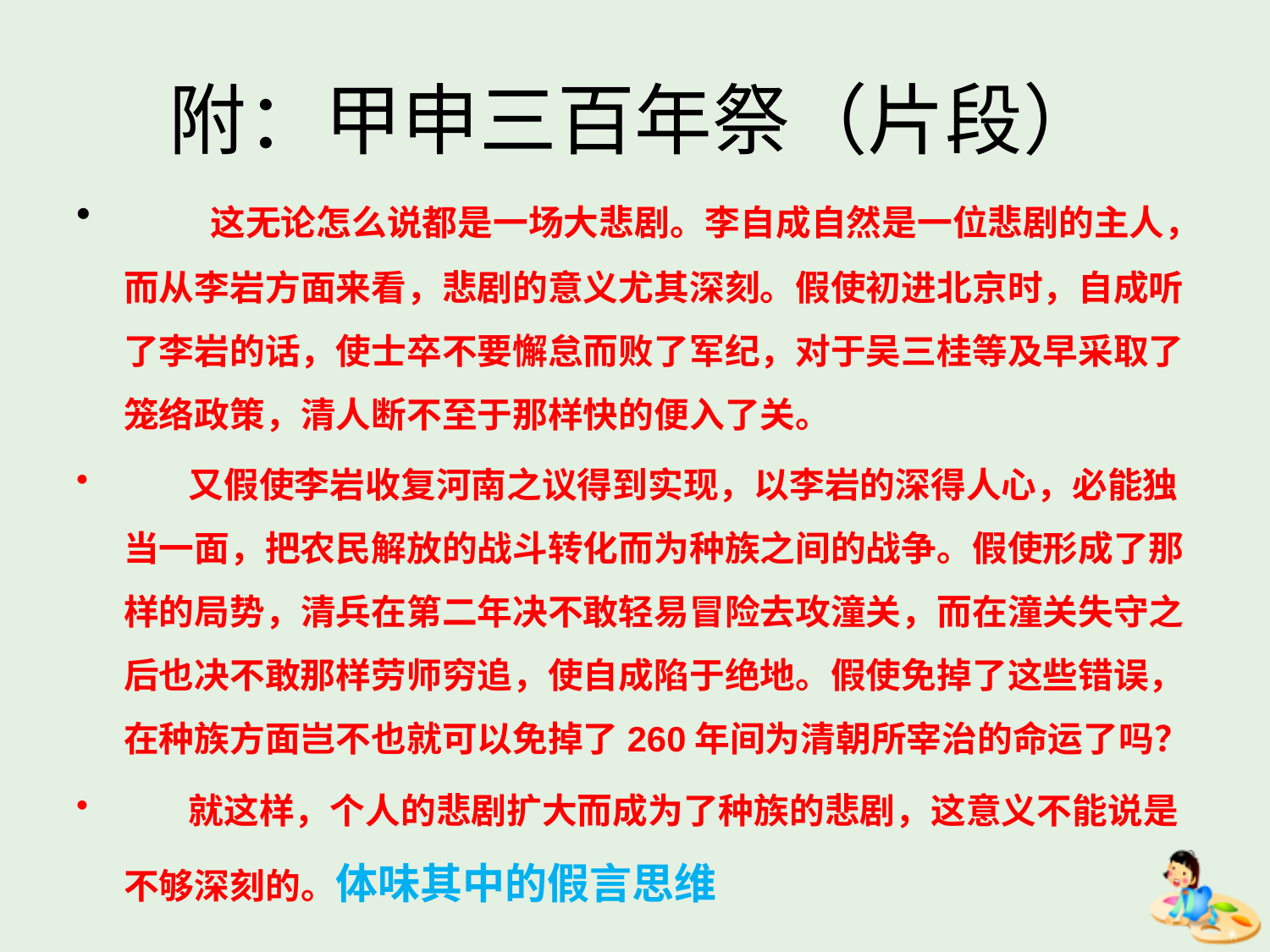

# 附：甲申三百年祭（片段）
        这无论怎么说都是一场大悲剧。李自成自然是一位悲剧的主人，而从李岩方面来看，悲剧的意义尤其深刻。假使初进北京时，自成听了李岩的话，使士卒不要懈怠而败了军纪，对于吴三桂等及早采取了笼络政策，清人断不至于那样快的便入了关。
       又假使李岩收复河南之议得到实现，以李岩的深得人心，必能独当一面，把农民解放的战斗转化而为种族之间的战争。假使形成了那样的局势，清兵在第二年决不敢轻易冒险去攻潼关，而在潼关失守之后也决不敢那样劳师穷追，使自成陷于绝地。假使免掉了这些错误，在种族方面岂不也就可以免掉了260年间为清朝所宰治的命运了吗？
       就这样，个人的悲剧扩大而成为了种族的悲剧，这意义不能说是不够深刻的。体味其中的假言思维